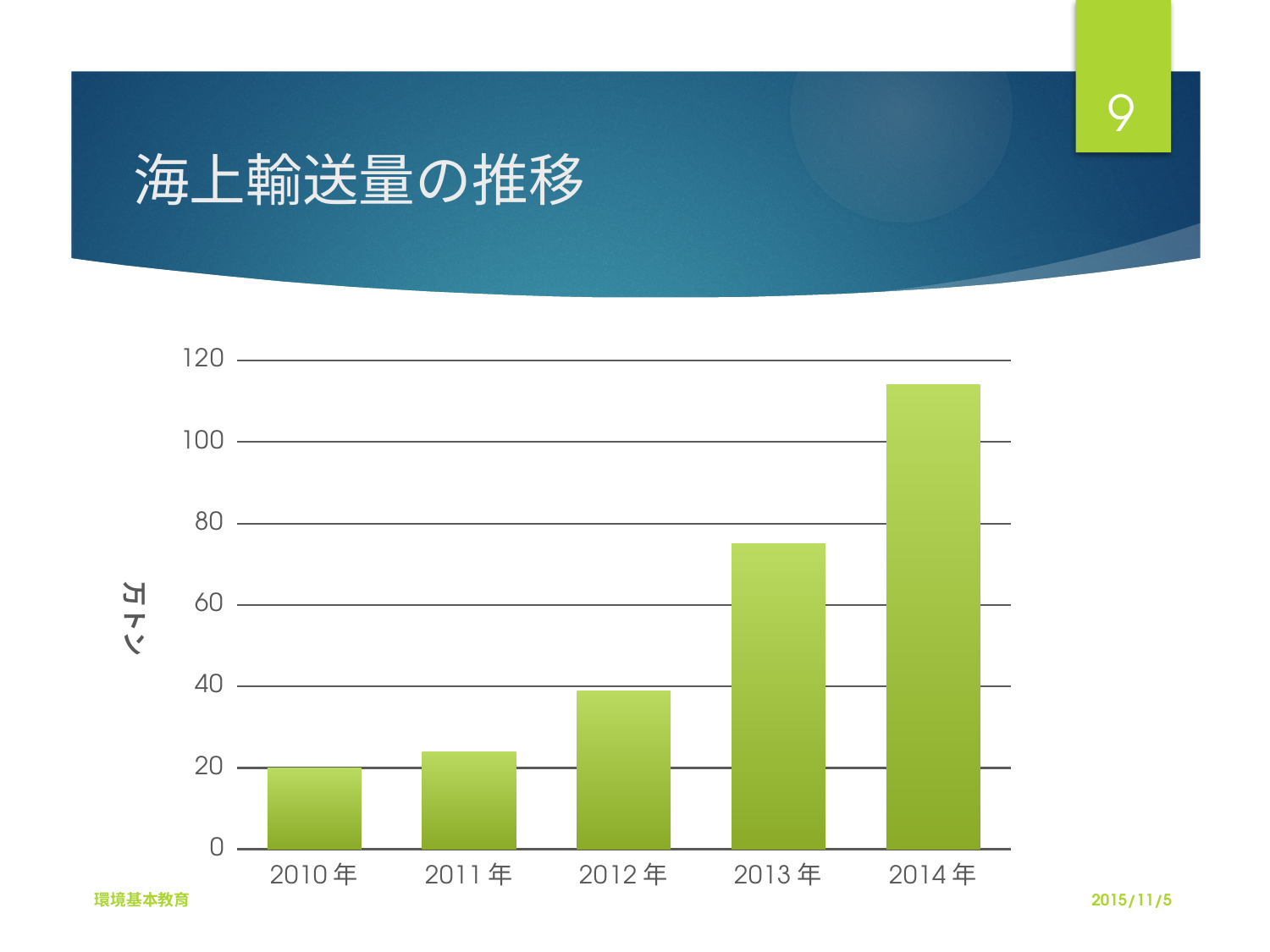

9
# 海上輸送量の推移

### Chart

| Category | 海上輸送量 |
|---|---|
| 2010年 | 20.0 |
| 2011年 | 24.0 |
| 2012年 | 39.0 |
| 2013年 | 75.0 |
| 2014年 | 114.0 |
環境基本教育
2015/11/5